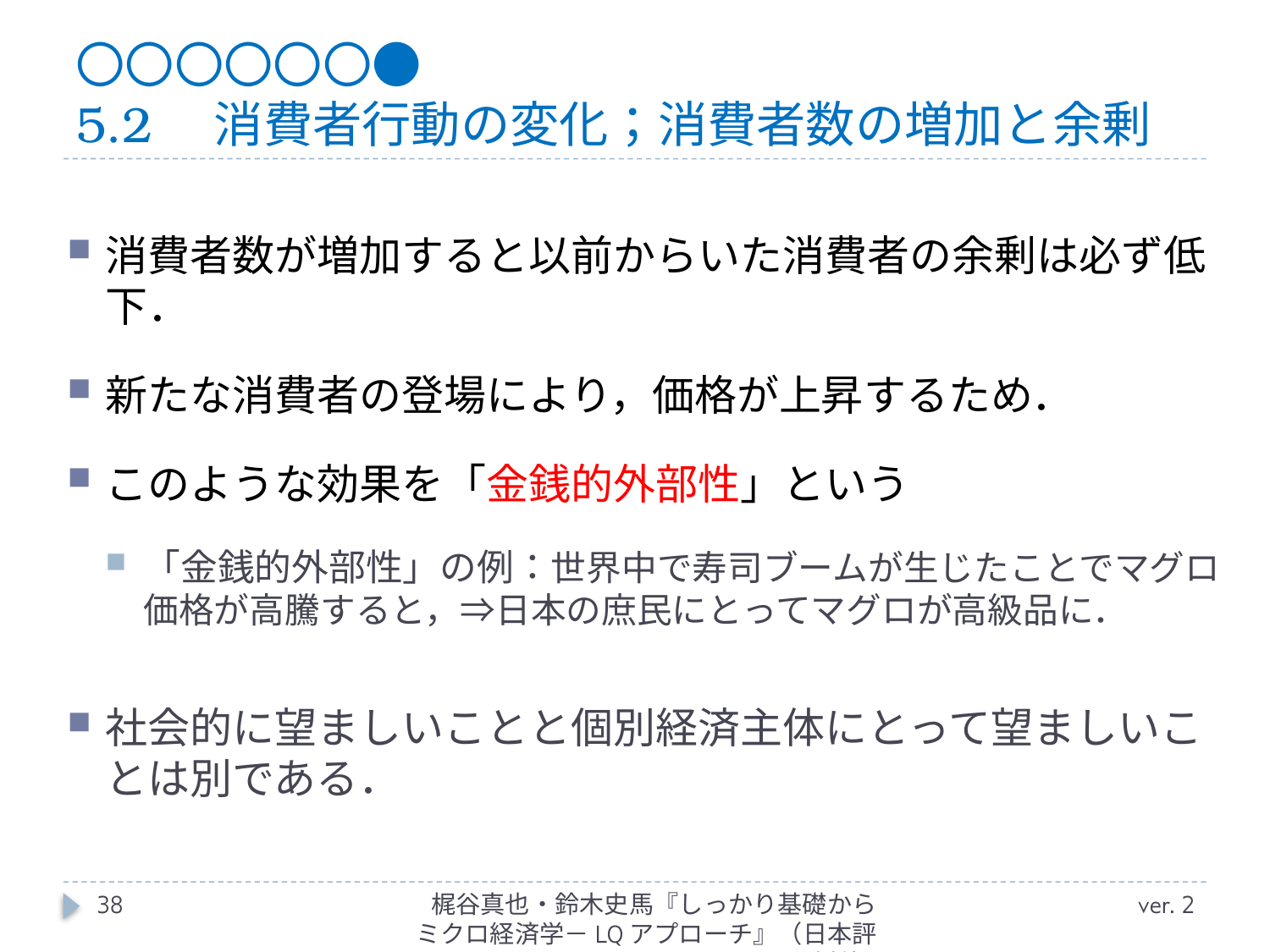

# 〇〇〇〇〇〇● 5.2　消費者行動の変化；消費者数の増加と余剰
消費者数が増加すると以前からいた消費者の余剰は必ず低下．

新たな消費者の登場により，価格が上昇するため．

このような効果を「金銭的外部性」という

「金銭的外部性」の例：世界中で寿司ブームが生じたことでマグロ価格が高騰すると，⇒日本の庶民にとってマグロが高級品に．

社会的に望ましいことと個別経済主体にとって望ましいことは別である．

38
梶谷真也・鈴木史馬『しっかり基礎からミクロ経済学－LQアプローチ』（日本評論社）
ver. 2